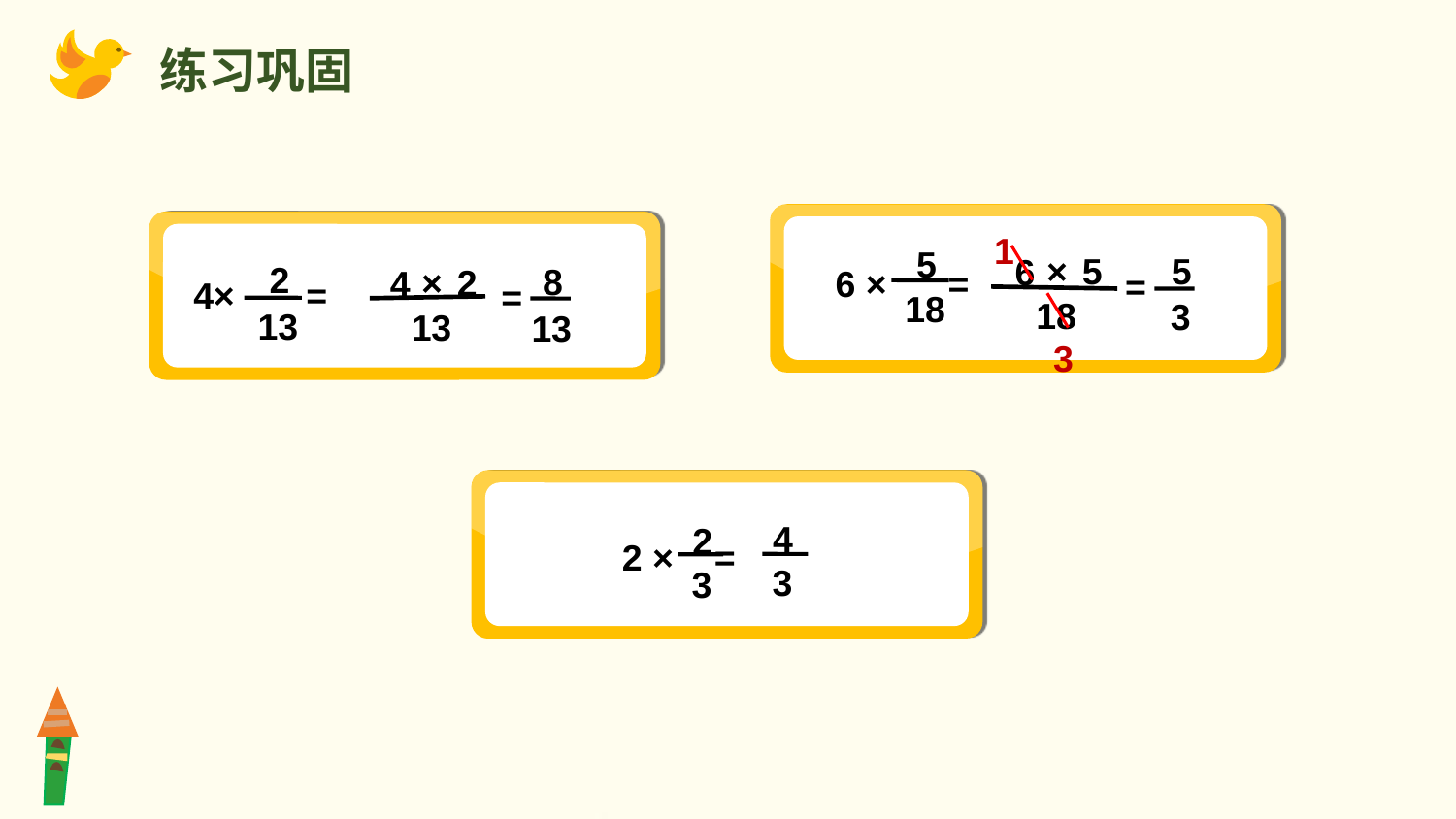

练习巩固

1
5
18

 6 ×      =
×
5
6
18
5
3

=
2
13

4×       =
8
13

=
×
2
4
13
3

4
2
 2 ×    =
3

3